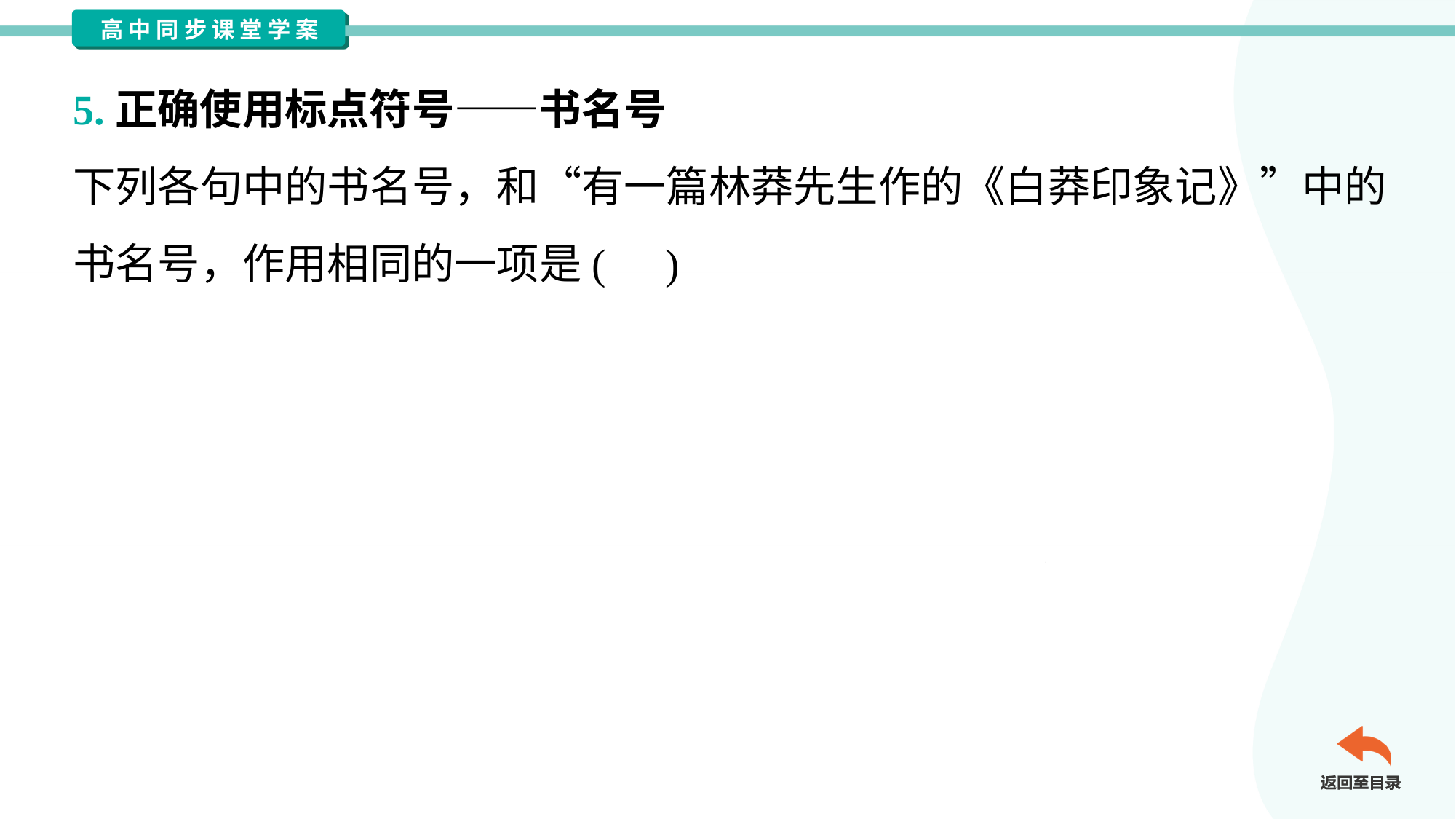

5.正确使用标点符号——书名号
下列各句中的书名号，和“有一篇林莽先生作的《白莽印象记》”中的
书名号，作用相同的一项是(     )